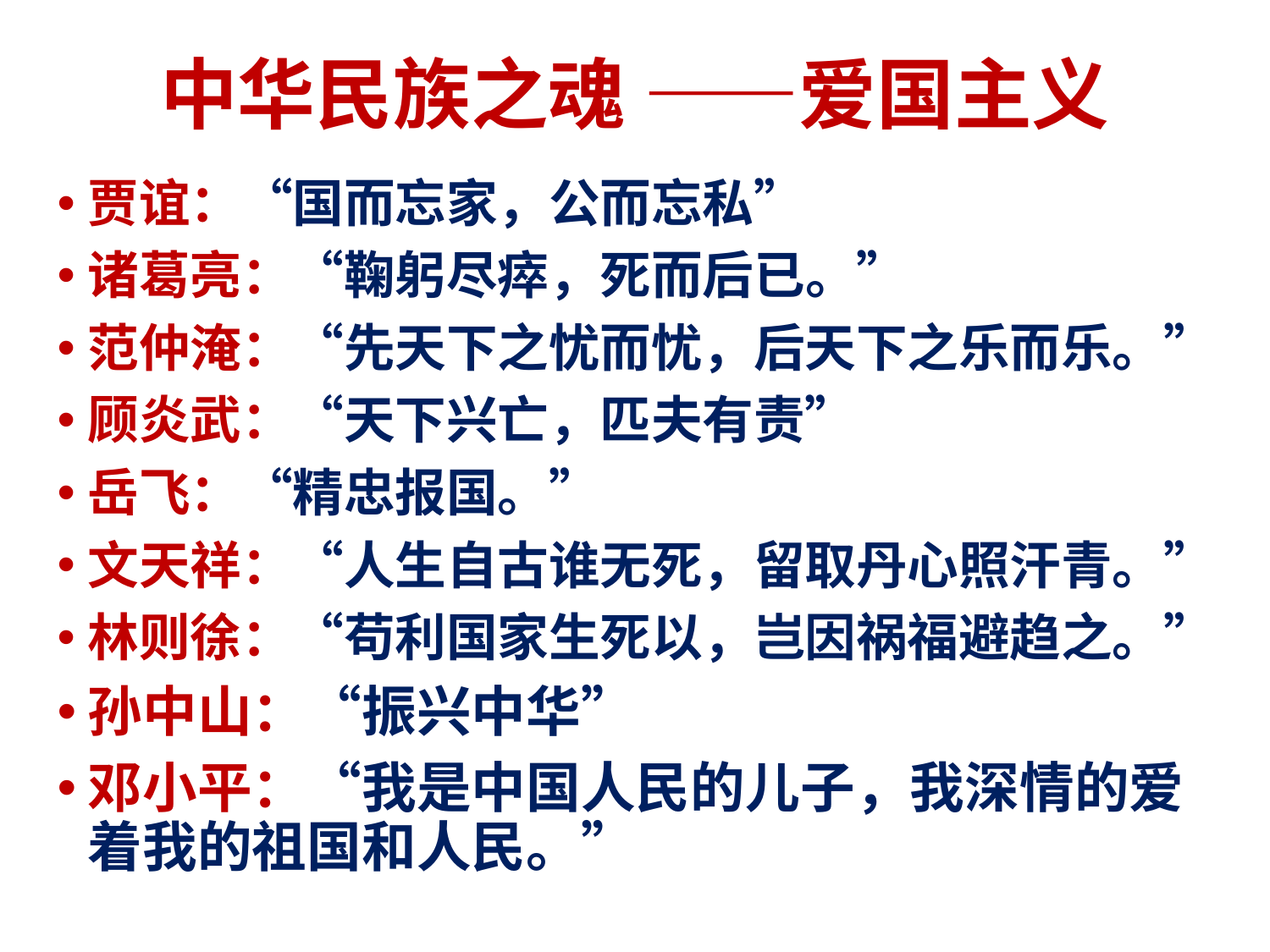

# 中华民族之魂 ——爱国主义
贾谊：“国而忘家，公而忘私”
诸葛亮：“鞠躬尽瘁，死而后已。”
范仲淹：“先天下之忧而忧，后天下之乐而乐。”
顾炎武：“天下兴亡，匹夫有责”
岳飞：“精忠报国。”
文天祥：“人生自古谁无死，留取丹心照汗青。”
林则徐：“苟利国家生死以，岂因祸福避趋之。”
孙中山：“振兴中华”
邓小平：“我是中国人民的儿子，我深情的爱着我的祖国和人民。”